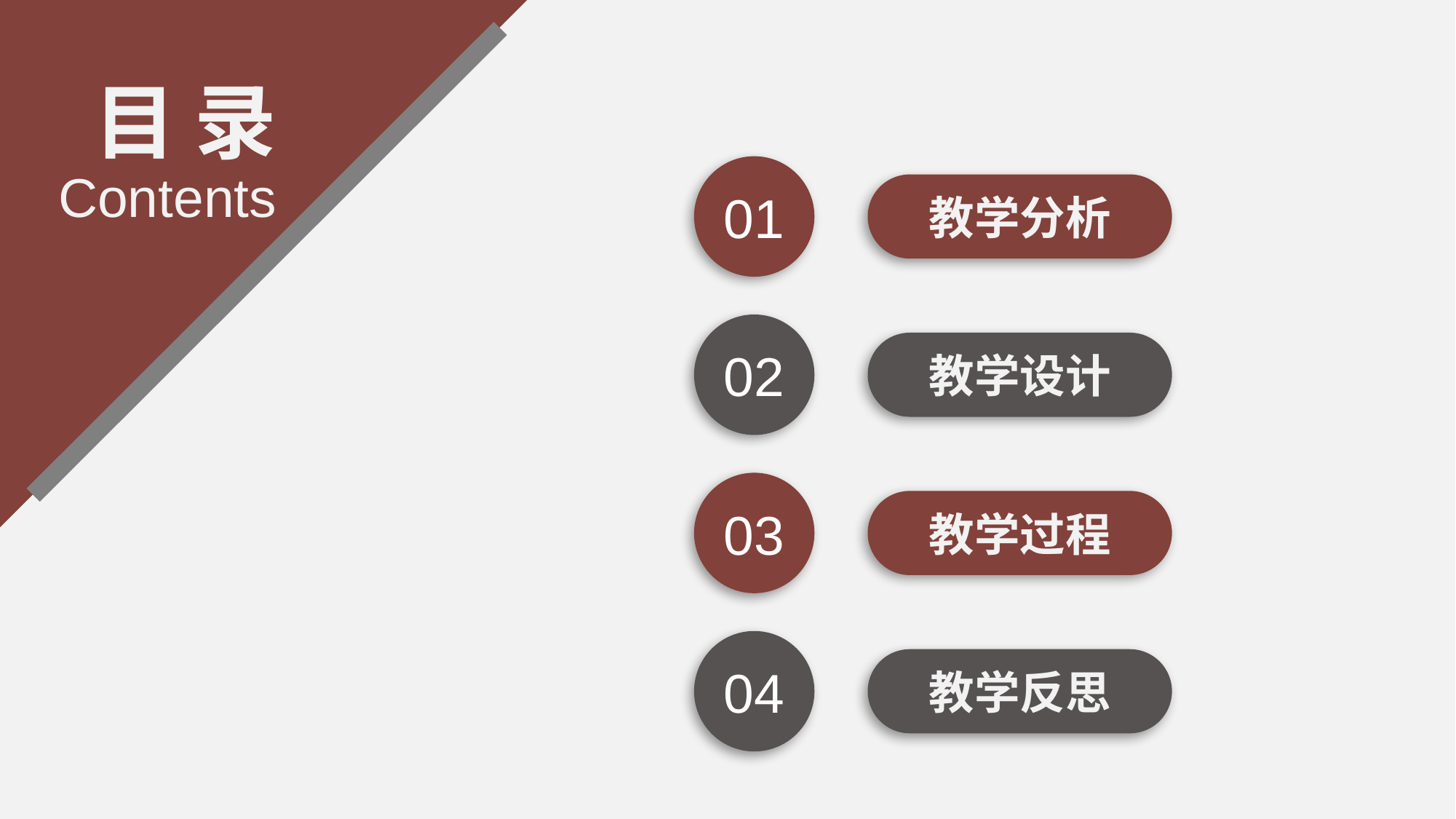

目 录
Contents
01

教学分析
02

教学设计
03

教学过程
04

教学反思